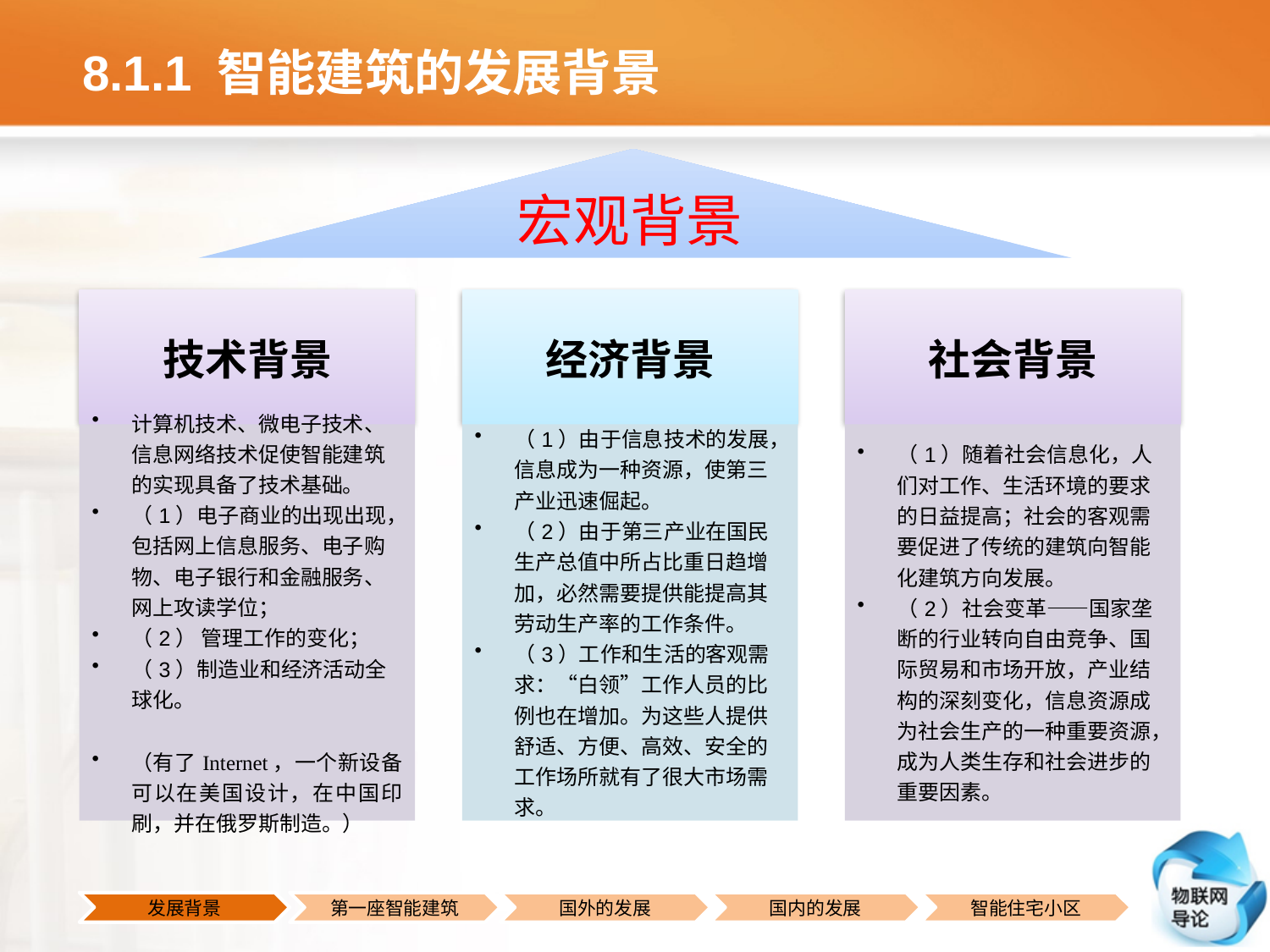

# 8.1.1 智能建筑的发展背景

宏观背景
技术背景
计算机技术、微电子技术、信息网络技术促使智能建筑的实现具备了技术基础。
经济背景
（1）由于信息技术的发展，信息成为一种资源，使第三产业迅速倔起。
（3）工作和生活的客观需求：“白领”工作人员的比例也在增加。为这些人提供舒适、方便、高效、安全的工作场所就有了很大市场需求。
社会背景
（1）随着社会信息化，人们对工作、生活环境的要求的日益提高；社会的客观需要促进了传统的建筑向智能化建筑方向发展。
（2）社会变革——国家垄断的行业转向自由竞争、国际贸易和市场开放，产业结构的深刻变化，信息资源成为社会生产的一种重要资源，成为人类生存和社会进步的重要因素。
（有了Internet，一个新设备可以在美国设计，在中国印刷，并在俄罗斯制造。）
（2）由于第三产业在国民生产总值中所占比重日趋增加，必然需要提供能提高其劳动生产率的工作条件。
（1）电子商业的出现出现，包括网上信息服务、电子购物、电子银行和金融服务、网上攻读学位；
（2） 管理工作的变化；
（3）制造业和经济活动全球化。
发展背景
国内的发展
智能住宅小区
第一座智能建筑
国外的发展